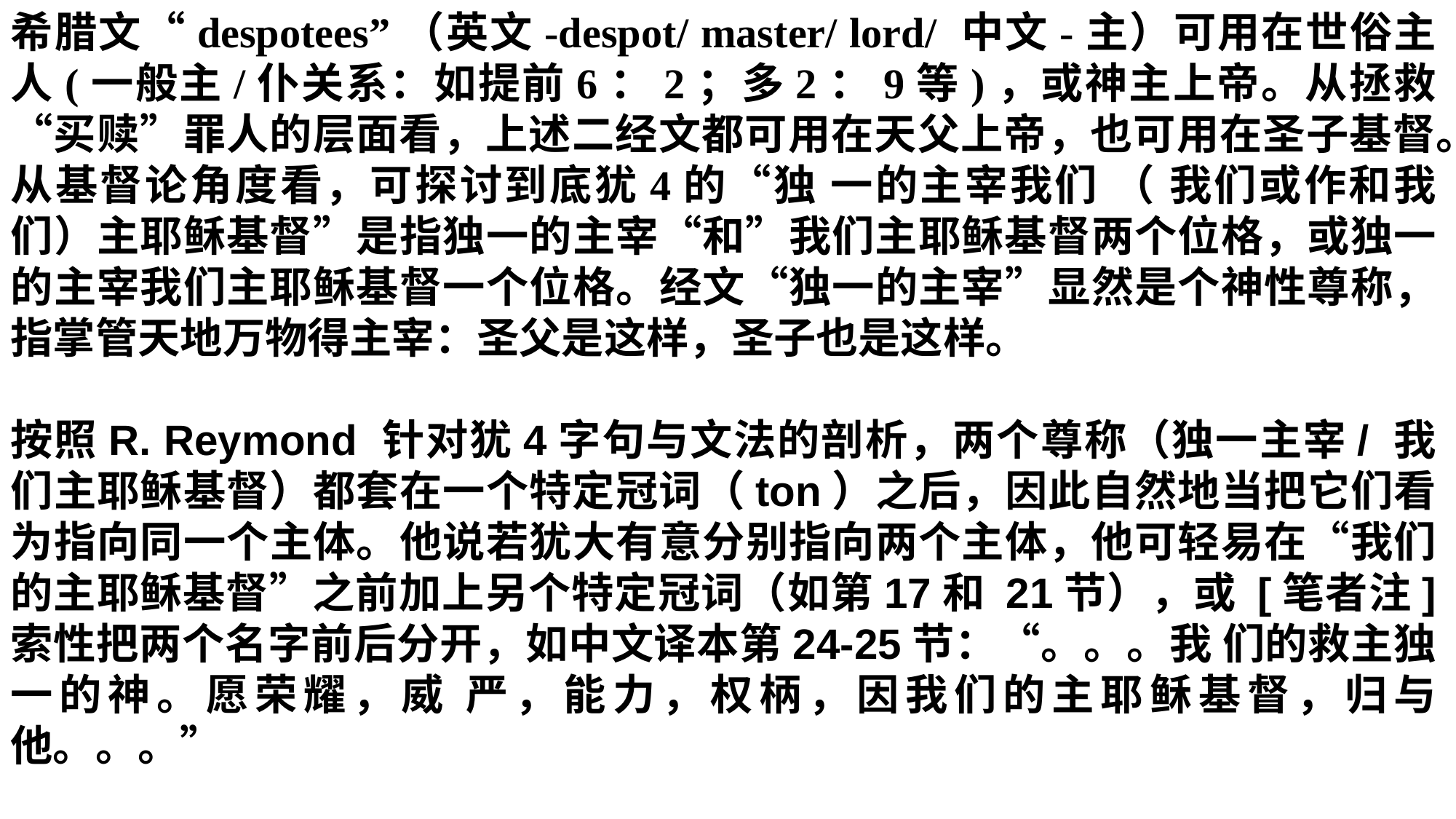

希腊文“despotees”（英文-despot/ master/ lord/ 中文-主）可用在世俗主人(一般主/仆关系：如提前6：2；多2：9等)，或神主上帝。从拯救“买赎”罪人的层面看，上述二经文都可用在天父上帝，也可用在圣子基督。从基督论角度看，可探讨到底犹4的“独 一的主宰我们 （ 我们或作和我们）主耶稣基督”是指独一的主宰“和”我们主耶稣基督两个位格，或独一的主宰我们主耶稣基督一个位格。经文“独一的主宰”显然是个神性尊称，指掌管天地万物得主宰：圣父是这样，圣子也是这样。

按照R. Reymond 针对犹4字句与文法的剖析，两个尊称（独一主宰/ 我们主耶稣基督）都套在一个特定冠词（ton）之后，因此自然地当把它们看为指向同一个主体。他说若犹大有意分别指向两个主体，他可轻易在“我们的主耶稣基督”之前加上另个特定冠词（如第17和 21节），或 [笔者注] 索性把两个名字前后分开，如中文译本第24-25节：“。。。我 们的救主独一的神。愿荣耀，威 严，能力，权柄，因我们的主耶稣基督，归与他。。。”